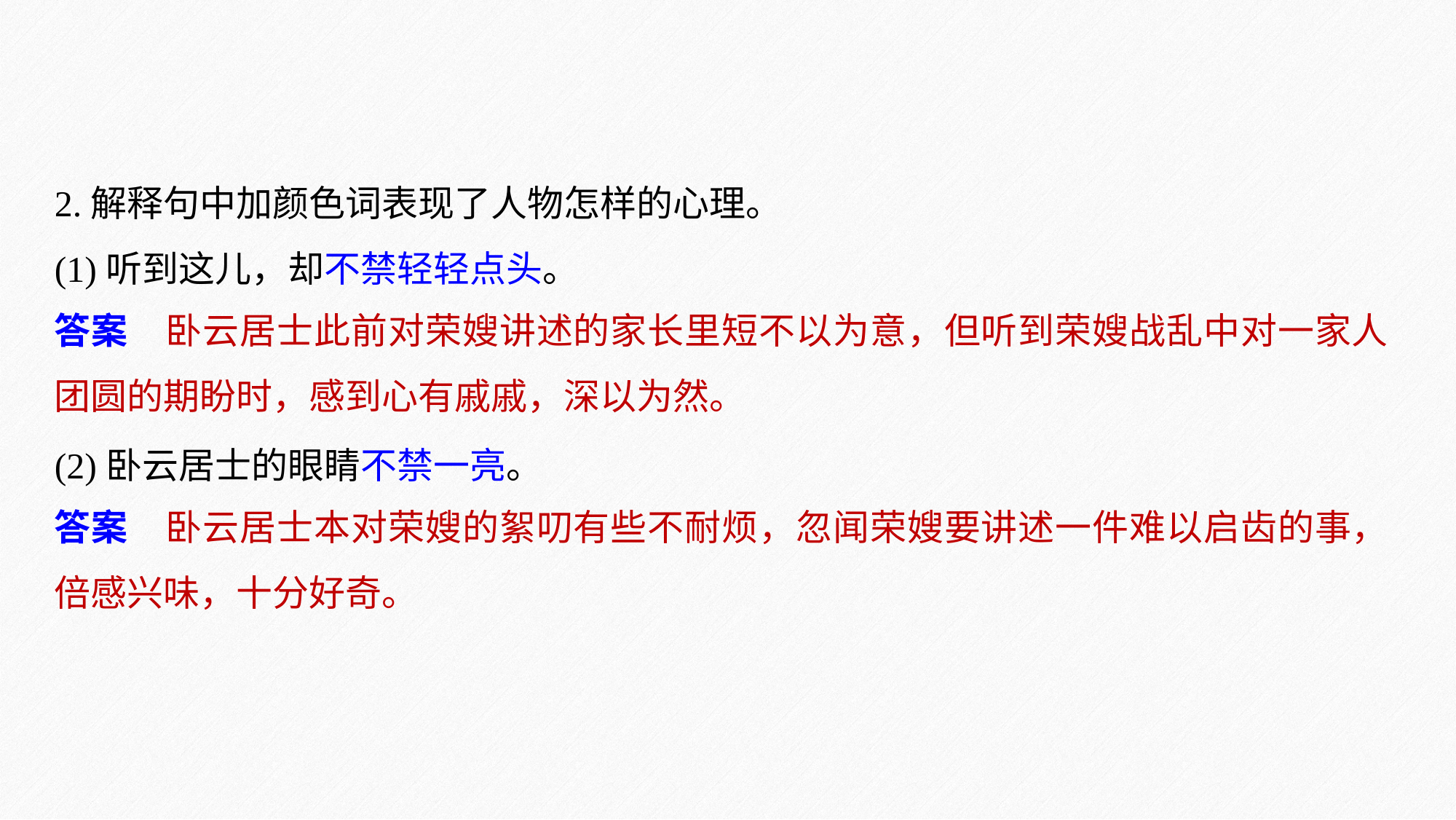

2.解释句中加颜色词表现了人物怎样的心理。
(1)听到这儿，却不禁轻轻点头。

(2)卧云居士的眼睛不禁一亮。
答案　卧云居士此前对荣嫂讲述的家长里短不以为意，但听到荣嫂战乱中对一家人团圆的期盼时，感到心有戚戚，深以为然。

答案　卧云居士本对荣嫂的絮叨有些不耐烦，忽闻荣嫂要讲述一件难以启齿的事，倍感兴味，十分好奇。